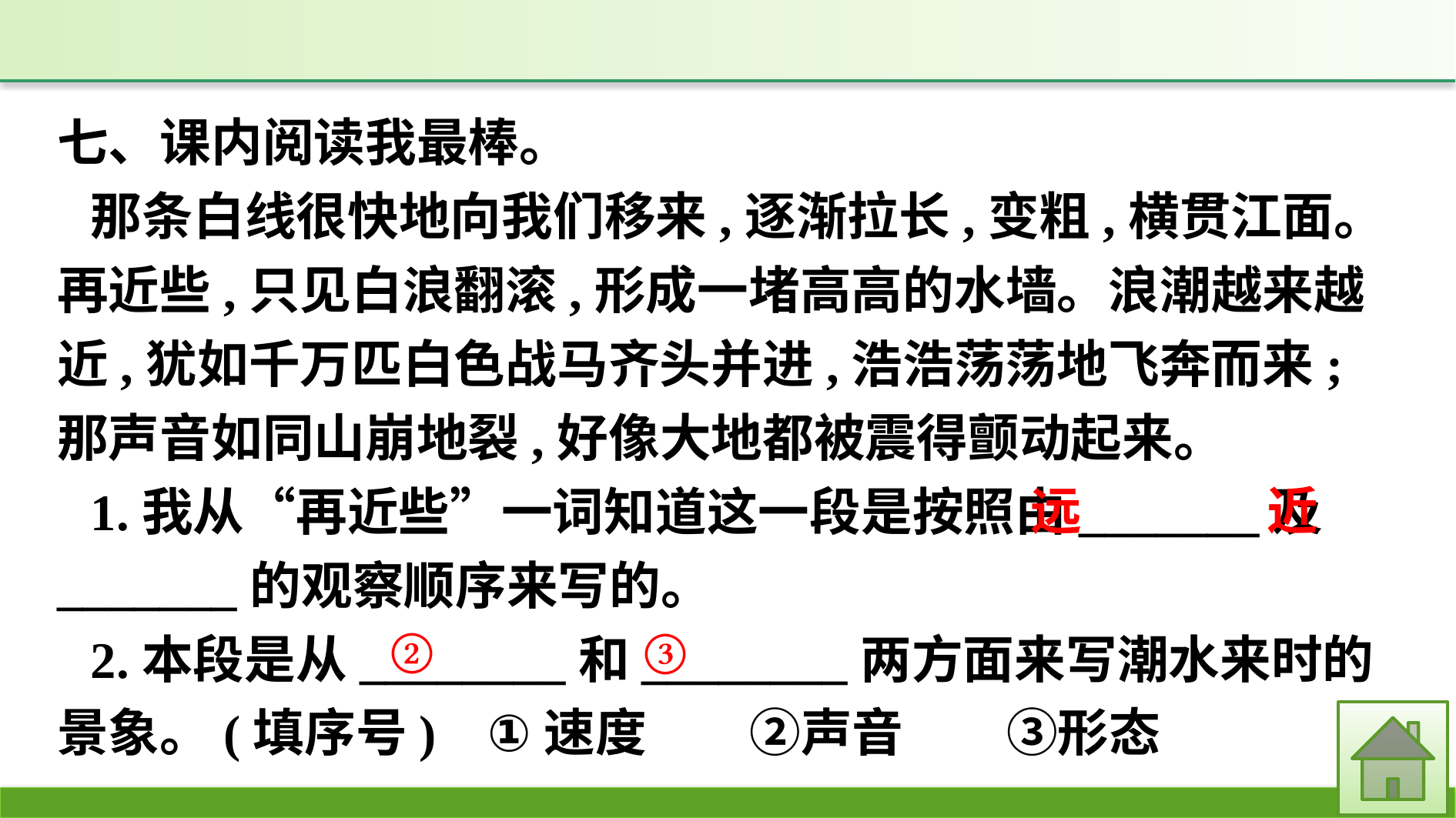

七、课内阅读我最棒。
那条白线很快地向我们移来,逐渐拉长,变粗,横贯江面。再近些,只见白浪翻滚,形成一堵高高的水墙。浪潮越来越近,犹如千万匹白色战马齐头并进,浩浩荡荡地飞奔而来;那声音如同山崩地裂,好像大地都被震得颤动起来。
1.我从“再近些”一词知道这一段是按照由_______及_______的观察顺序来写的。
2.本段是从________和________两方面来写潮水来时的景象。(填序号)    ①速度　　②声音　　③形态
近
远
②
③